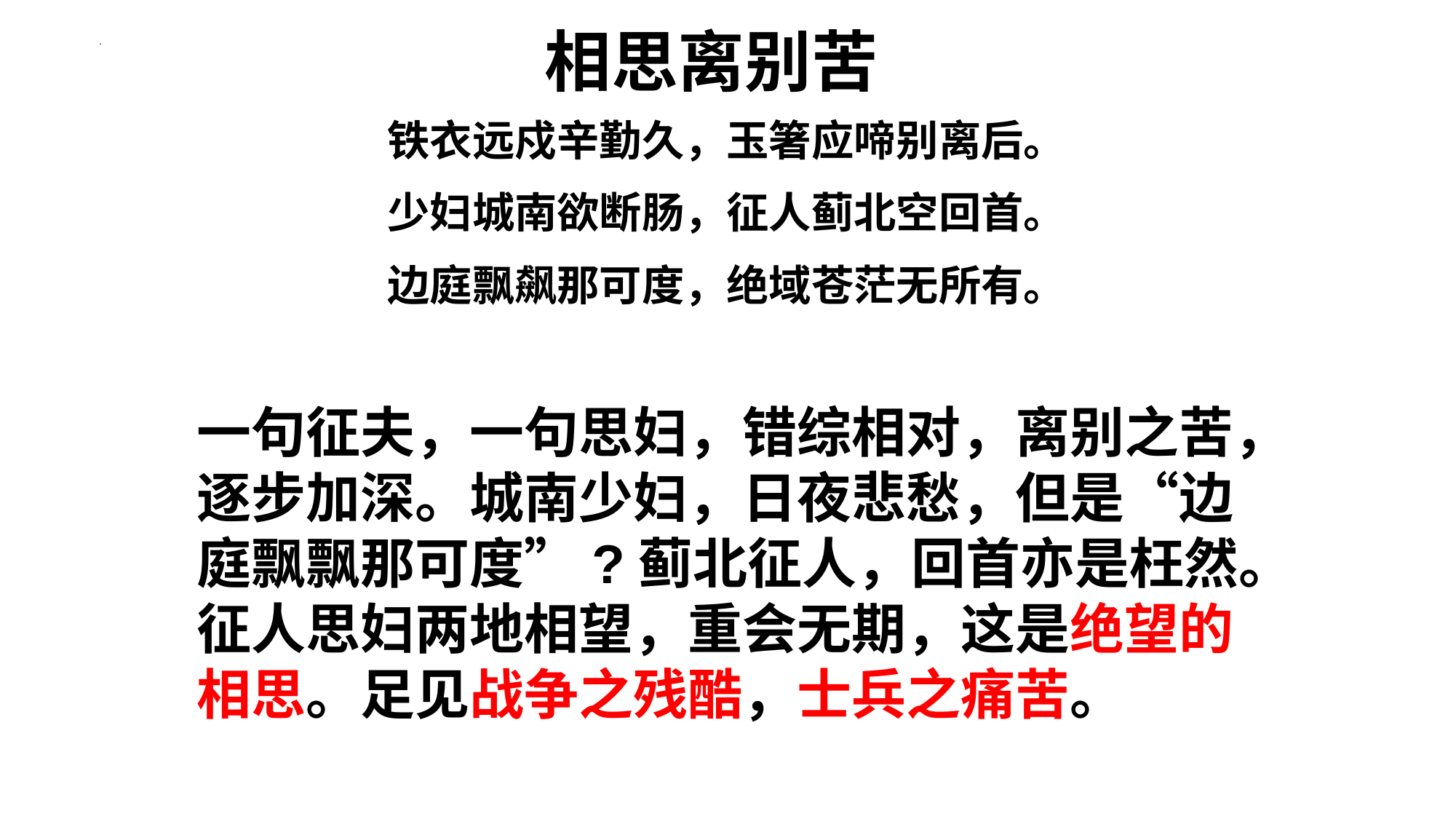

相思离别苦

铁衣远戍辛勤久，玉箸应啼别离后。
少妇城南欲断肠，征人蓟北空回首。
边庭飘飙那可度，绝域苍茫无所有。

一句征夫，一句思妇，错综相对，离别之苦，逐步加深。城南少妇，日夜悲愁，但是“边庭飘飘那可度”?蓟北征人，回首亦是枉然。征人思妇两地相望，重会无期，这是绝望的相思。足见战争之残酷，士兵之痛苦。